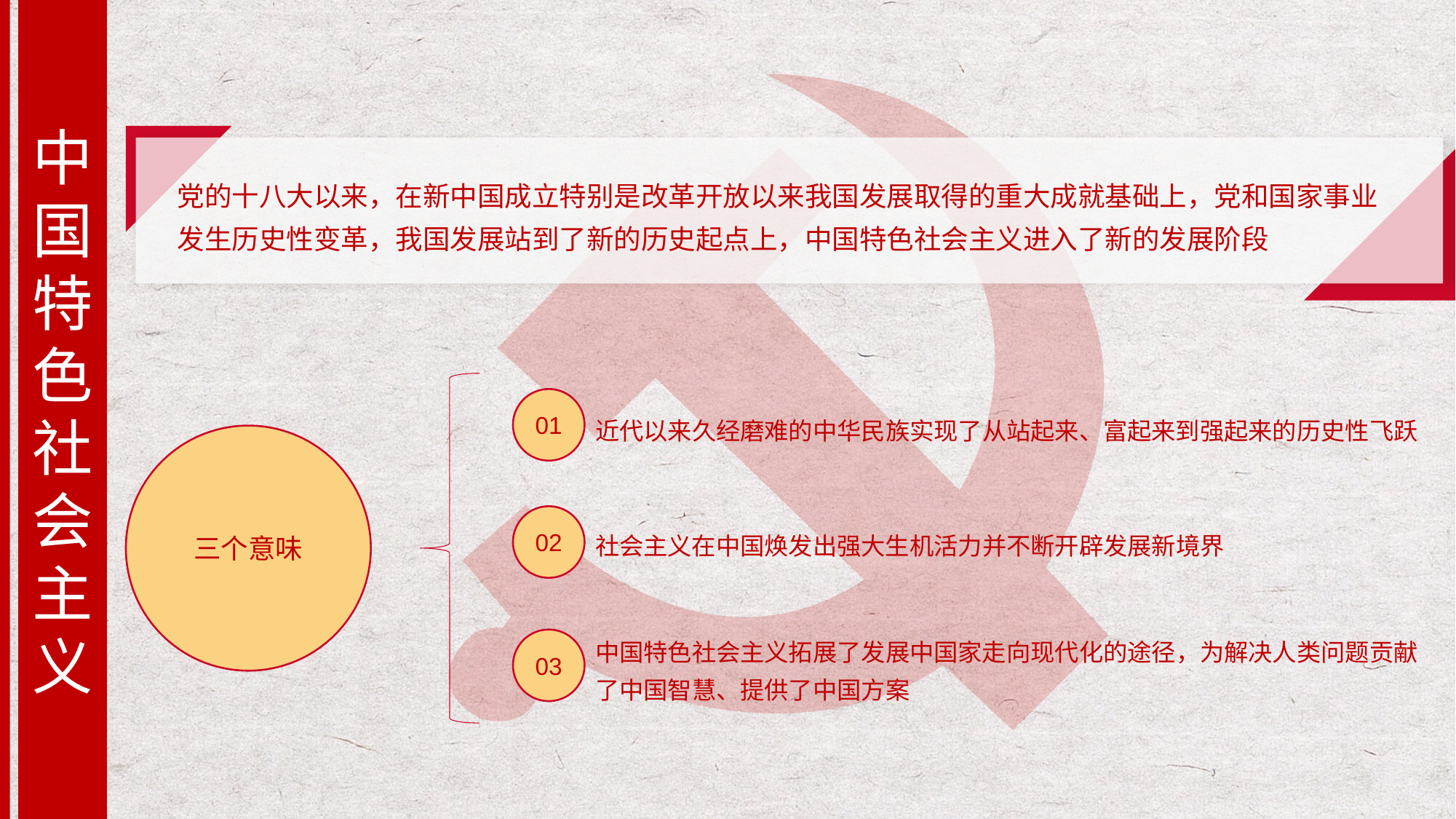

中国特色社会主义

党的十八大以来，在新中国成立特别是改革开放以来我国发展取得的重大成就基础上，党和国家事业发生历史性变革，我国发展站到了新的历史起点上，中国特色社会主义进入了新的发展阶段

01
近代以来久经磨难的中华民族实现了从站起来、富起来到强起来的历史性飞跃
三个意味
02
社会主义在中国焕发出强大生机活力并不断开辟发展新境界
中国特色社会主义拓展了发展中国家走向现代化的途径，为解决人类问题贡献了中国智慧、提供了中国方案
03